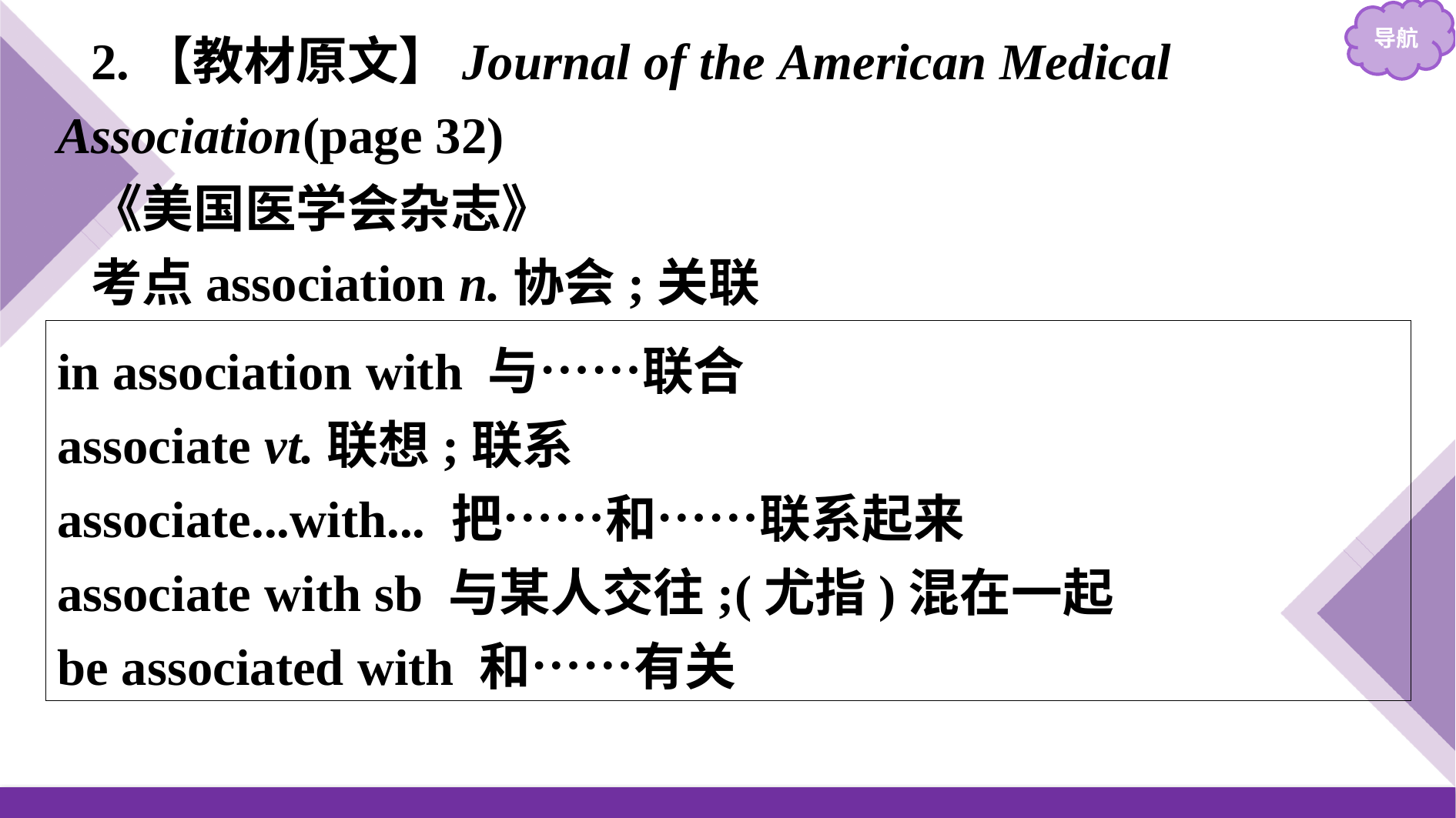

2.【教材原文】Journal of the American Medical Association(page 32)
《美国医学会杂志》
考点association n.协会;关联
in association with 与……联合
associate vt.联想;联系
associate...with... 把……和……联系起来
associate with sb 与某人交往;(尤指)混在一起
be associated with 和……有关